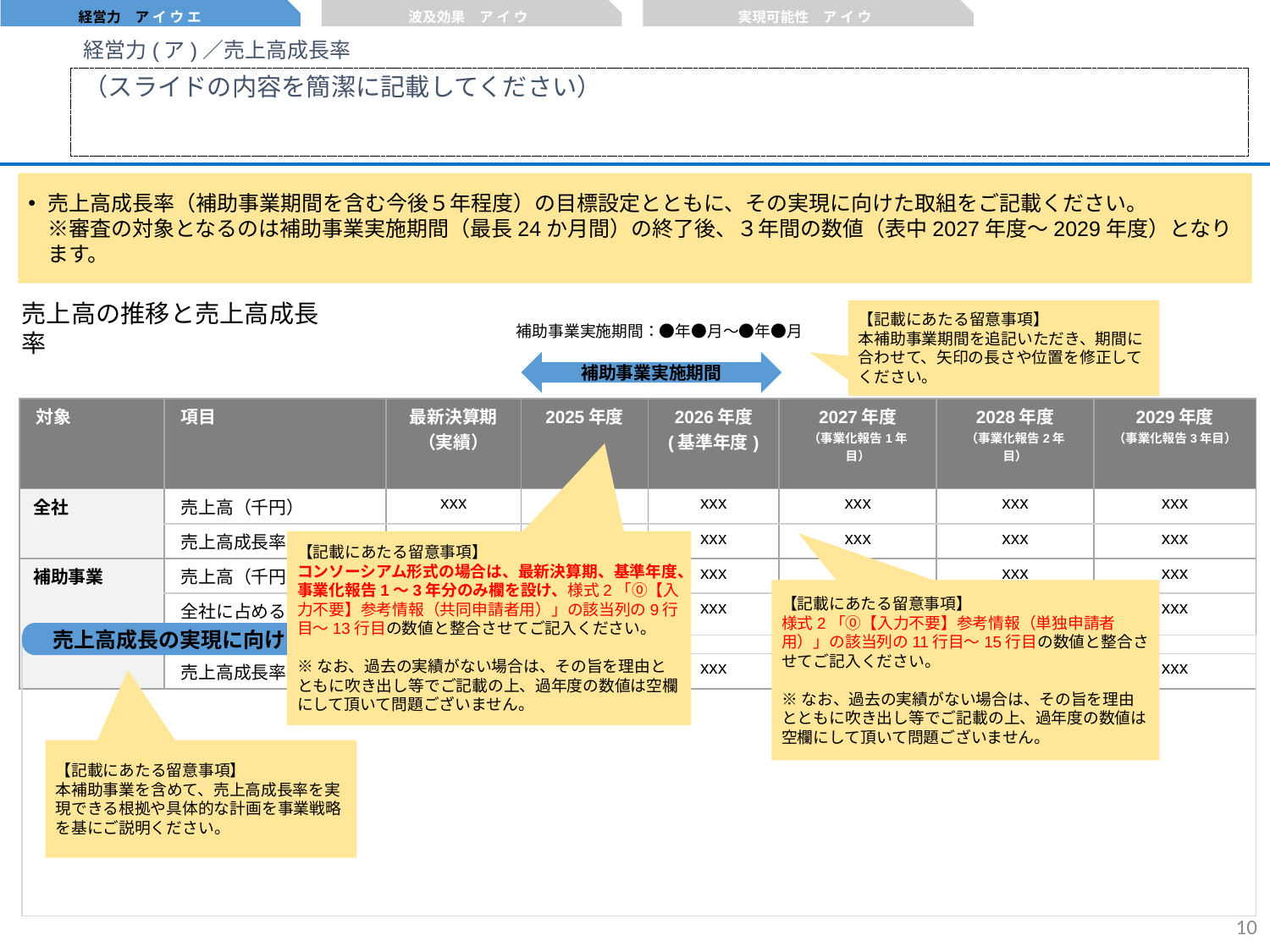

経営力　ア イ ウ エ
波及効果　ア イ ウ
実現可能性　ア イ ウ
経営力(ア)／売上高成長率
（スライドの内容を簡潔に記載してください）
売上高成長率（補助事業期間を含む今後５年程度）の目標設定とともに、その実現に向けた取組をご記載ください。
※審査の対象となるのは補助事業実施期間（最長24か月間）の終了後、３年間の数値（表中2027年度～2029年度）となります。
【記載にあたる留意事項】
本補助事業期間を追記いただき、期間に合わせて、矢印の長さや位置を修正してください。
売上高の推移と売上高成長率
補助事業実施期間：●年●月～●年●月
補助事業実施期間
| 対象 | 項目 | 最新決算期 （実績） | 2025年度 | 2026年度 (基準年度) | 2027年度 （事業化報告1年目） | 2028年度 （事業化報告2年目） | 2029年度 （事業化報告3年目） |
| --- | --- | --- | --- | --- | --- | --- | --- |
| 全社 | 売上高（千円） | xxx | xxx | xxx | xxx | xxx | xxx |
|  | 売上高成長率（％） |  | xxx | xxx | xxx | xxx | xxx |
| 補助事業 | 売上高（千円） | xxx | xxx | xxx | xxx | xxx | xxx |
|  | 全社に占める割合（％） | xxx | xxx | xxx | xxx | xxx | xxx |
|  | 売上高成長率（％） |  | xxx | xxx | xxx | xxx | xxx |
【記載にあたる留意事項】
コンソーシアム形式の場合は、最新決算期、基準年度、事業化報告1～3年分のみ欄を設け、様式2「⓪【入力不要】参考情報（共同申請者用）」の該当列の9行目～13行目の数値と整合させてご記入ください。

※なお、過去の実績がない場合は、その旨を理由とともに吹き出し等でご記載の上、過年度の数値は空欄にして頂いて問題ございません。
【記載にあたる留意事項】
様式2「⓪【入力不要】参考情報（単独申請者用）」の該当列の11行目～15行目の数値と整合させてご記入ください。

※なお、過去の実績がない場合は、その旨を理由とともに吹き出し等でご記載の上、過年度の数値は空欄にして頂いて問題ございません。
売上高成長の実現に向けた取組

【記載にあたる留意事項】
本補助事業を含めて、売上高成長率を実現できる根拠や具体的な計画を事業戦略を基にご説明ください。
10